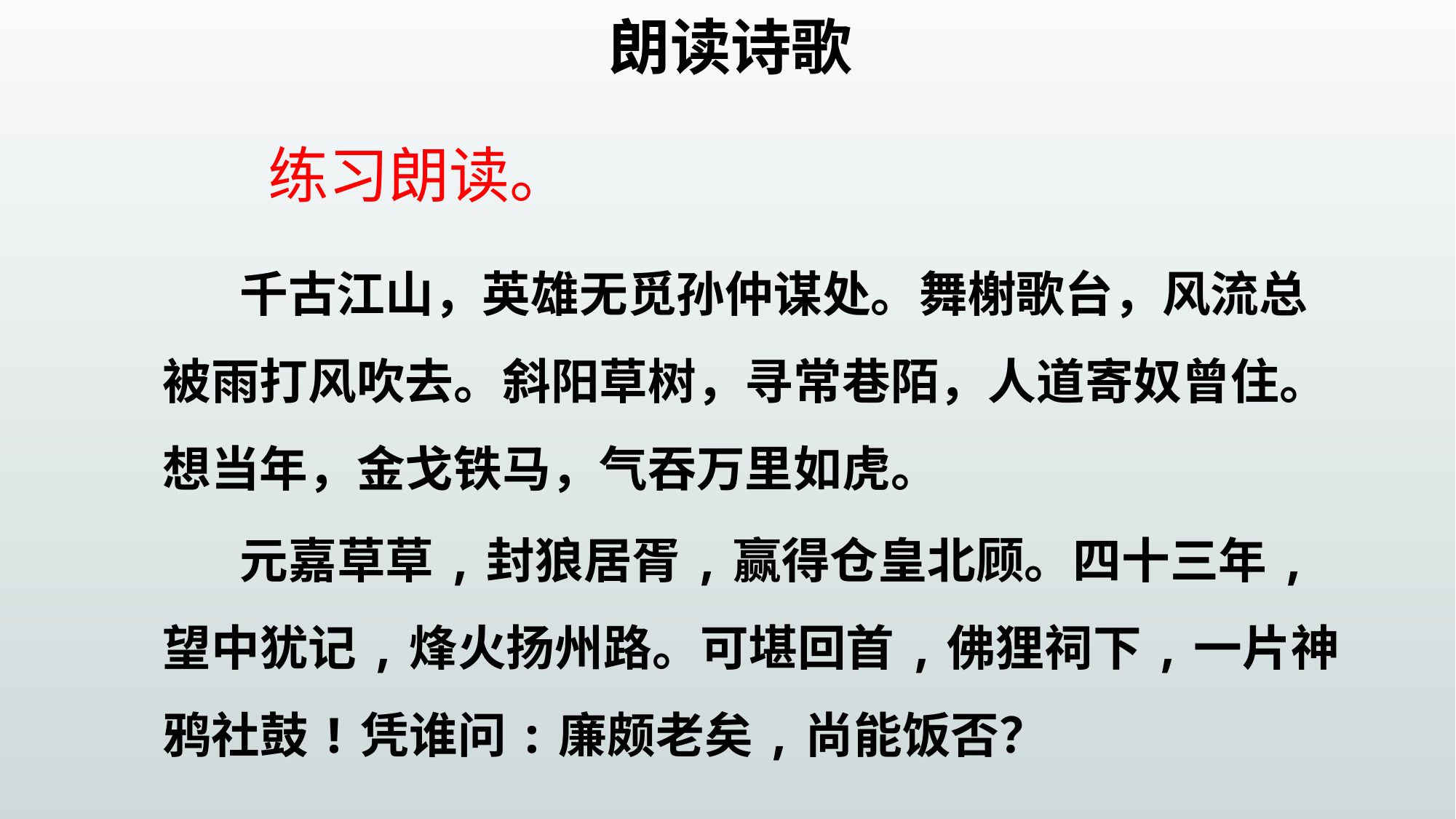

朗读诗歌
练习朗读。
 千古江山，英雄无觅孙仲谋处。舞榭歌台，风流总被雨打风吹去。斜阳草树，寻常巷陌，人道寄奴曾住。想当年，金戈铁马，气吞万里如虎。
 元嘉草草,封狼居胥,赢得仓皇北顾。四十三年,望中犹记,烽火扬州路。可堪回首,佛狸祠下,一片神鸦社鼓!凭谁问:廉颇老矣,尚能饭否？